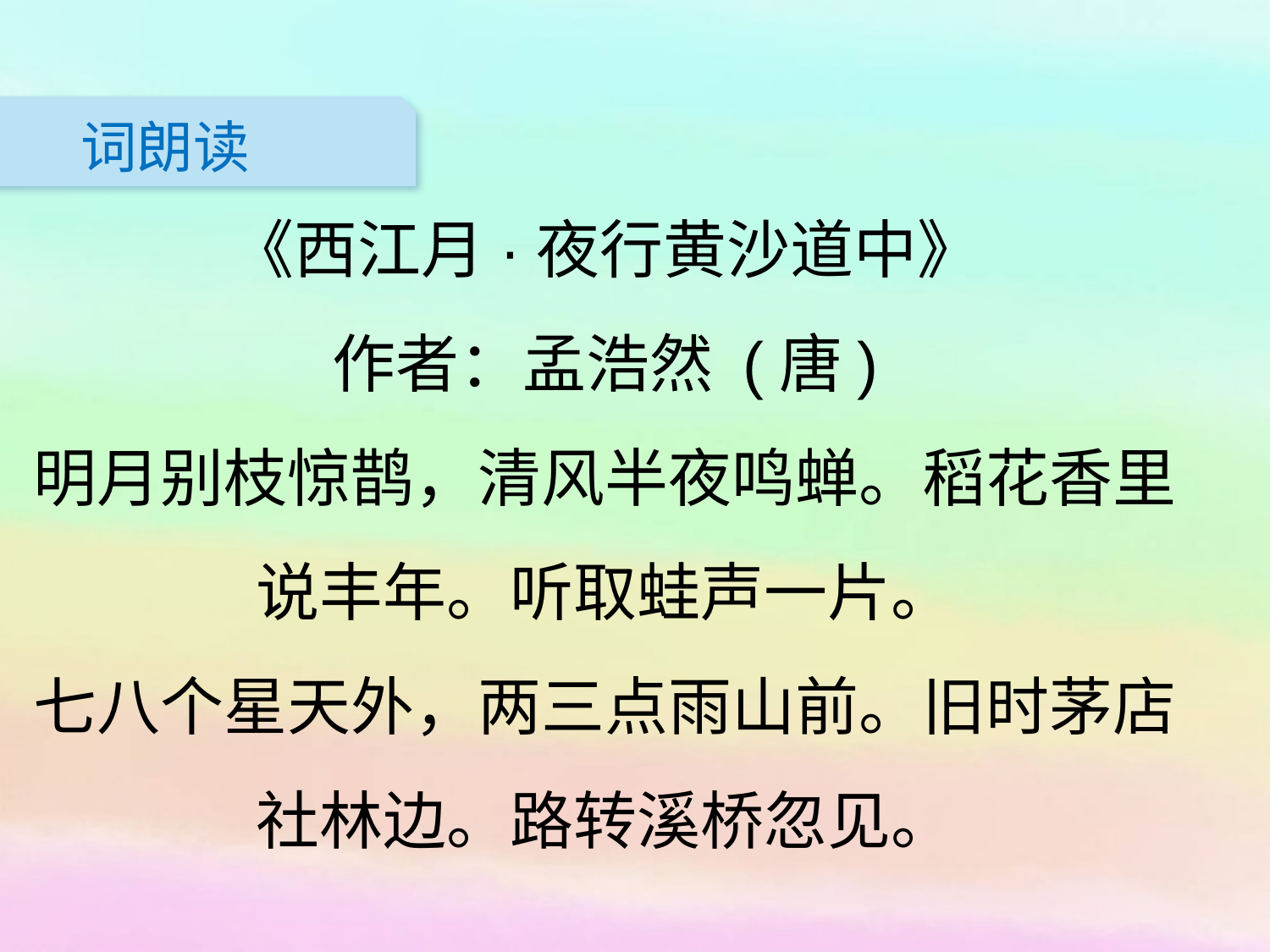

词朗读
《西江月·夜行黄沙道中》
作者：孟浩然 (唐)
明月别枝惊鹊，清风半夜鸣蝉。稻花香里说丰年。听取蛙声一片。
七八个星天外，两三点雨山前。旧时茅店社林边。路转溪桥忽见。